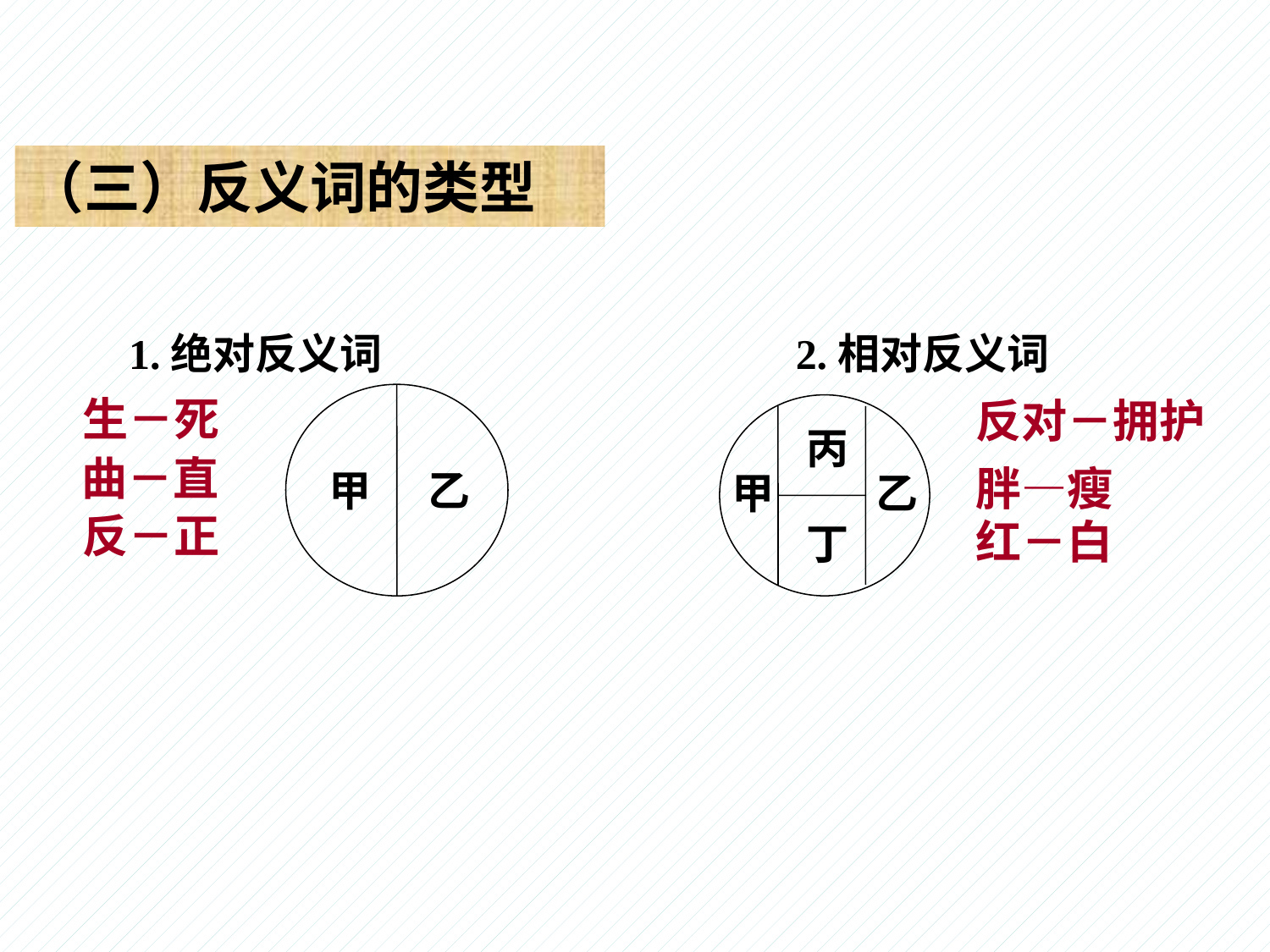

（三）反义词的类型
1.绝对反义词
2.相对反义词
生－死

甲
乙
反对－拥护

丙
甲
乙

丁
曲－直
胖—瘦
反－正
红－白